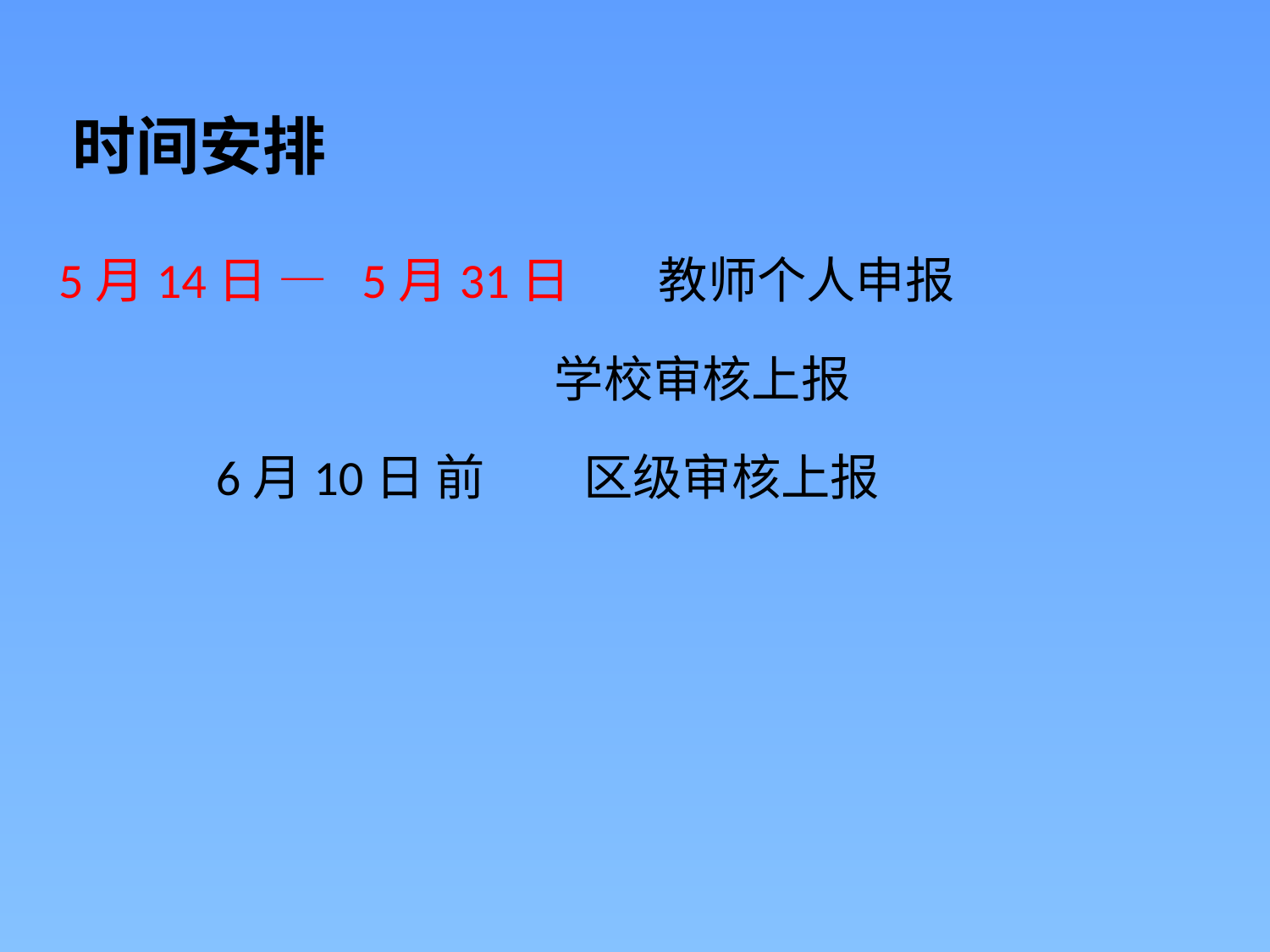

# 时间安排
 5月14日 —  5月31日        教师个人申报
                                             学校审核上报
               6月10日 前         区级审核上报